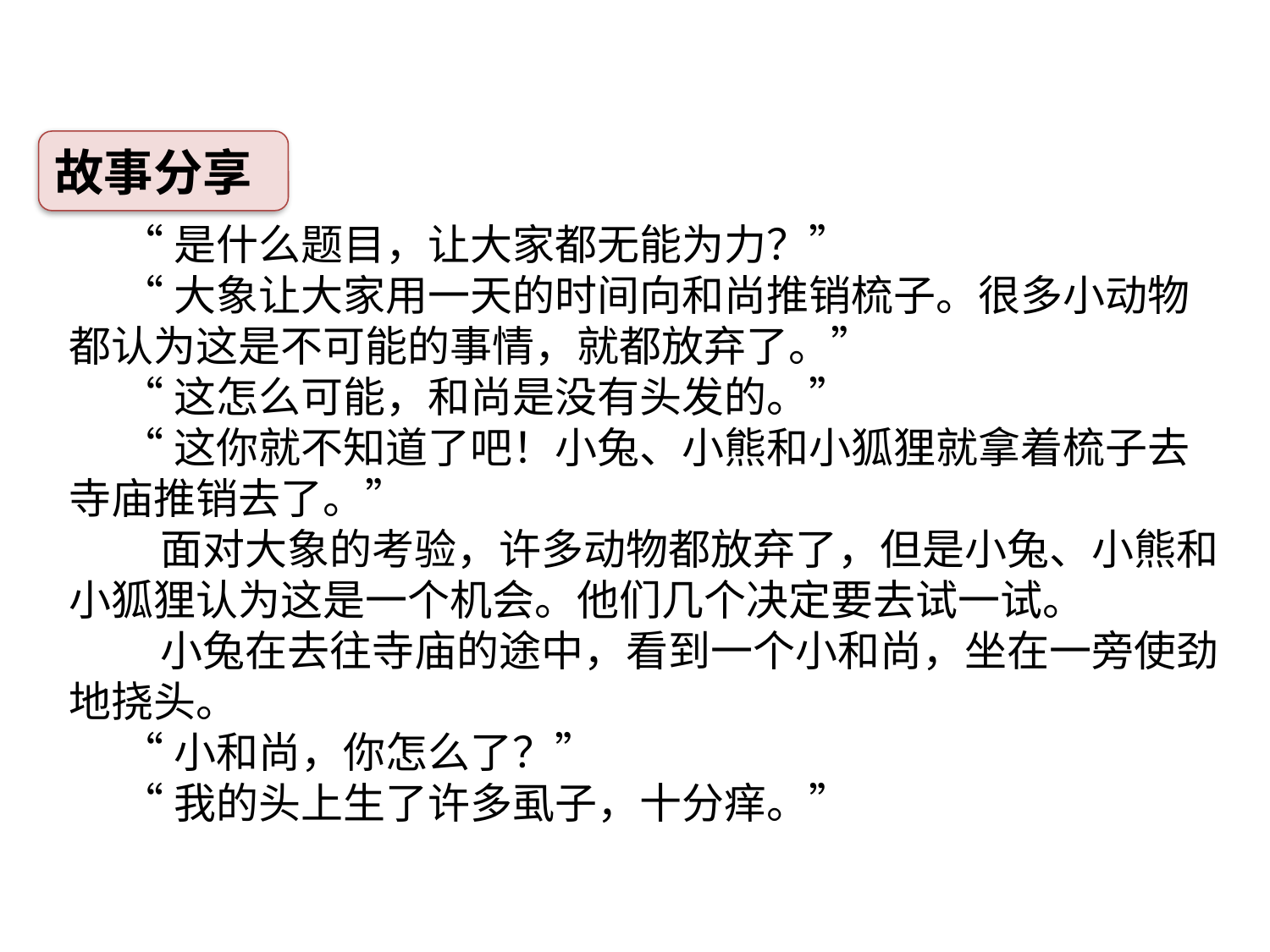

故事分享
“是什么题目，让大家都无能为力？”
“大象让大家用一天的时间向和尚推销梳子。很多小动物都认为这是不可能的事情，就都放弃了。”
“这怎么可能，和尚是没有头发的。”
“这你就不知道了吧！小兔、小熊和小狐狸就拿着梳子去寺庙推销去了。”
   面对大象的考验，许多动物都放弃了，但是小兔、小熊和小狐狸认为这是一个机会。他们几个决定要去试一试。
   小兔在去往寺庙的途中，看到一个小和尚，坐在一旁使劲地挠头。
“小和尚，你怎么了？”
“我的头上生了许多虱子，十分痒。”